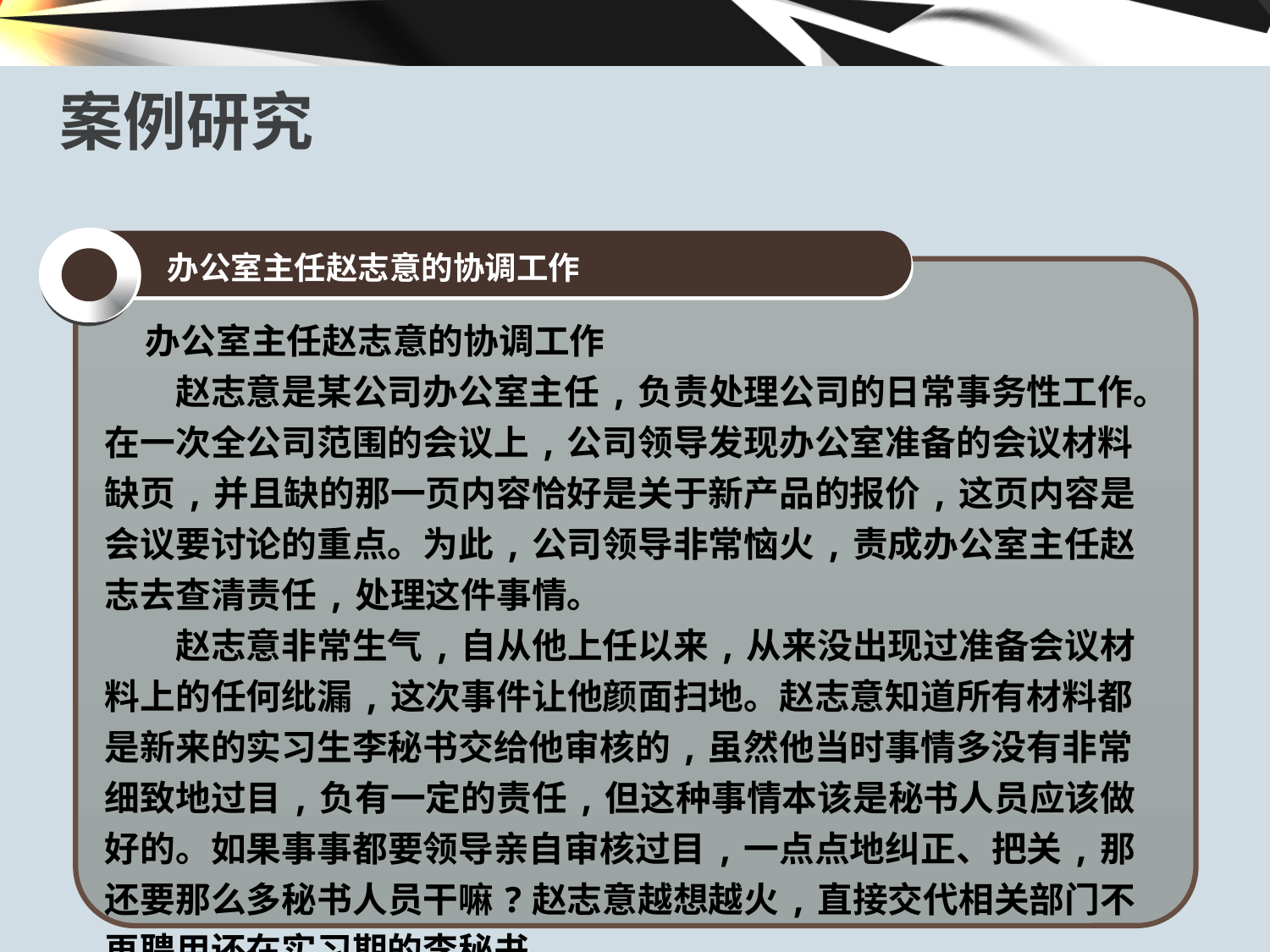

案例研究

办公室主任赵志意的协调工作

    办公室主任赵志意的协调工作
　　赵志意是某公司办公室主任,负责处理公司的日常事务性工作。在一次全公司范围的会议上,公司领导发现办公室准备的会议材料缺页,并且缺的那一页内容恰好是关于新产品的报价,这页内容是会议要讨论的重点。为此,公司领导非常恼火,责成办公室主任赵志去查清责任,处理这件事情。
　　赵志意非常生气,自从他上任以来,从来没出现过准备会议材料上的任何纰漏,这次事件让他颜面扫地。赵志意知道所有材料都是新来的实习生李秘书交给他审核的,虽然他当时事情多没有非常细致地过目,负有一定的责任,但这种事情本该是秘书人员应该做好的。如果事事都要领导亲自审核过目,一点点地纠正、把关,那还要那么多秘书人员干嘛?赵志意越想越火,直接交代相关部门不再聘用还在实习期的李秘书。